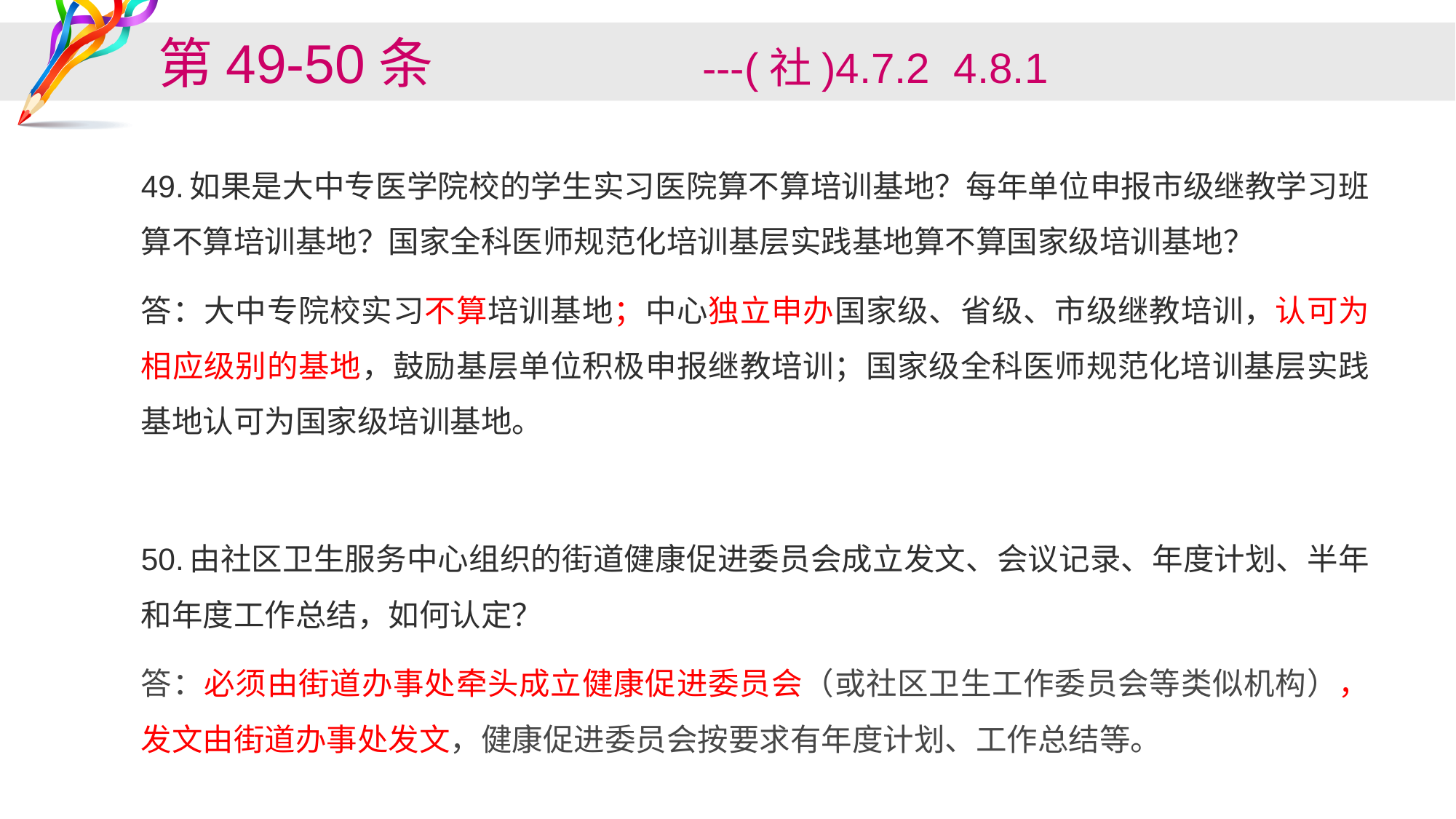

# 第49-50条                     ---(社)4.7.2  4.8.1
49.如果是大中专医学院校的学生实习医院算不算培训基地？每年单位申报市级继教学习班算不算培训基地？国家全科医师规范化培训基层实践基地算不算国家级培训基地？
答：大中专院校实习不算培训基地；中心独立申办国家级、省级、市级继教培训，认可为相应级别的基地，鼓励基层单位积极申报继教培训；国家级全科医师规范化培训基层实践基地认可为国家级培训基地。

50.由社区卫生服务中心组织的街道健康促进委员会成立发文、会议记录、年度计划、半年和年度工作总结，如何认定？
答：必须由街道办事处牵头成立健康促进委员会（或社区卫生工作委员会等类似机构），发文由街道办事处发文，健康促进委员会按要求有年度计划、工作总结等。